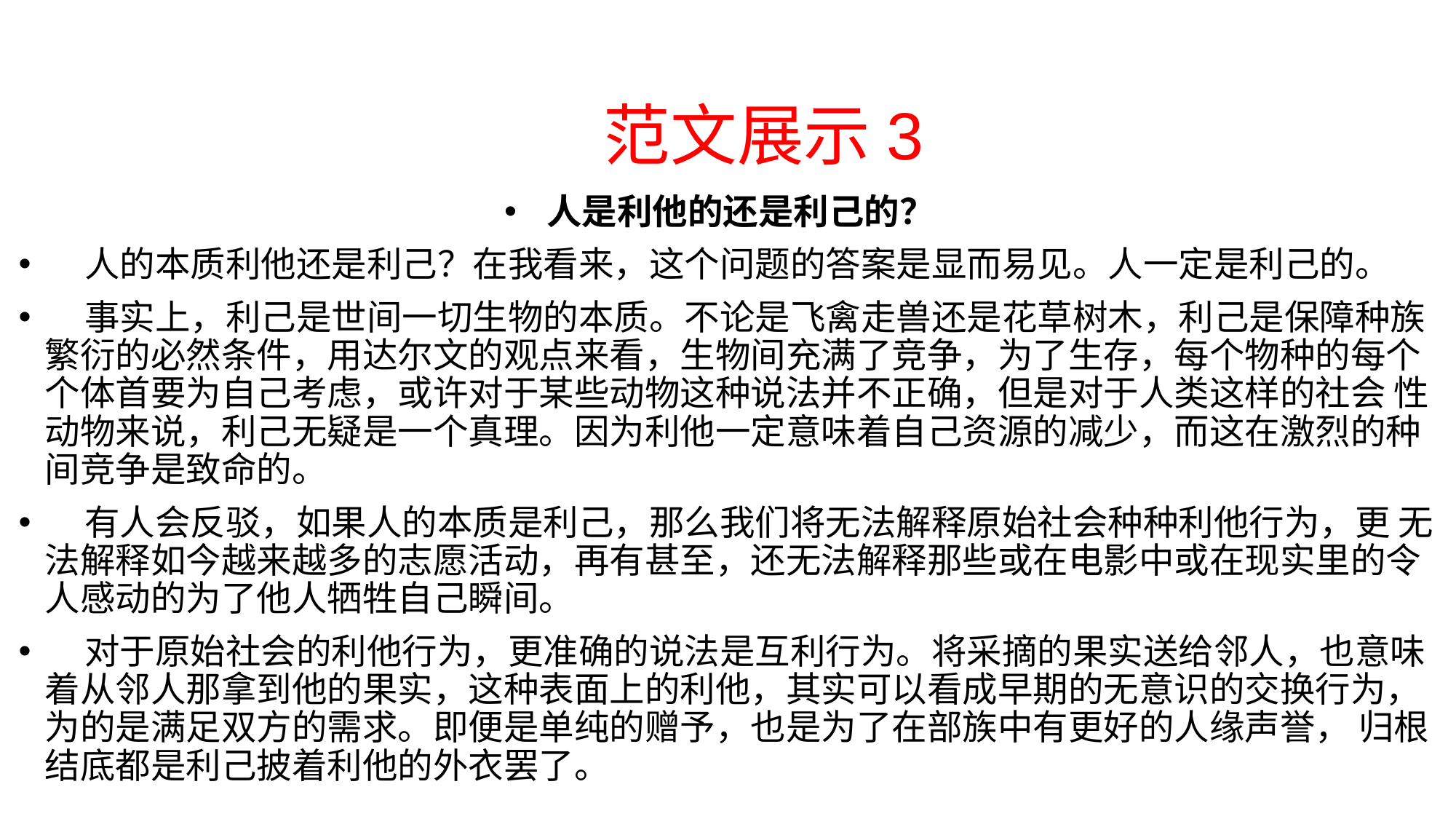

# 范文展示3
人是利他的还是利己的？
    人的本质利他还是利己？在我看来，这个问题的答案是显而易见。人一定是利己的。
    事实上，利己是世间一切生物的本质。不论是飞禽走兽还是花草树木，利己是保障种族繁衍的必然条件，用达尔文的观点来看，生物间充满了竞争，为了生存，每个物种的每个个体首要为自己考虑，或许对于某些动物这种说法并不正确，但是对于人类这样的社会 性动物来说，利己无疑是一个真理。因为利他一定意味着自己资源的减少，而这在激烈的种间竞争是致命的。
    有人会反驳，如果人的本质是利己，那么我们将无法解释原始社会种种利他行为，更 无法解释如今越来越多的志愿活动，再有甚至，还无法解释那些或在电影中或在现实里的令人感动的为了他人牺牲自己瞬间。
    对于原始社会的利他行为，更准确的说法是互利行为。将采摘的果实送给邻人，也意味着从邻人那拿到他的果实，这种表面上的利他，其实可以看成早期的无意识的交换行为，为的是满足双方的需求。即便是单纯的赠予，也是为了在部族中有更好的人缘声誉， 归根结底都是利己披着利他的外衣罢了。